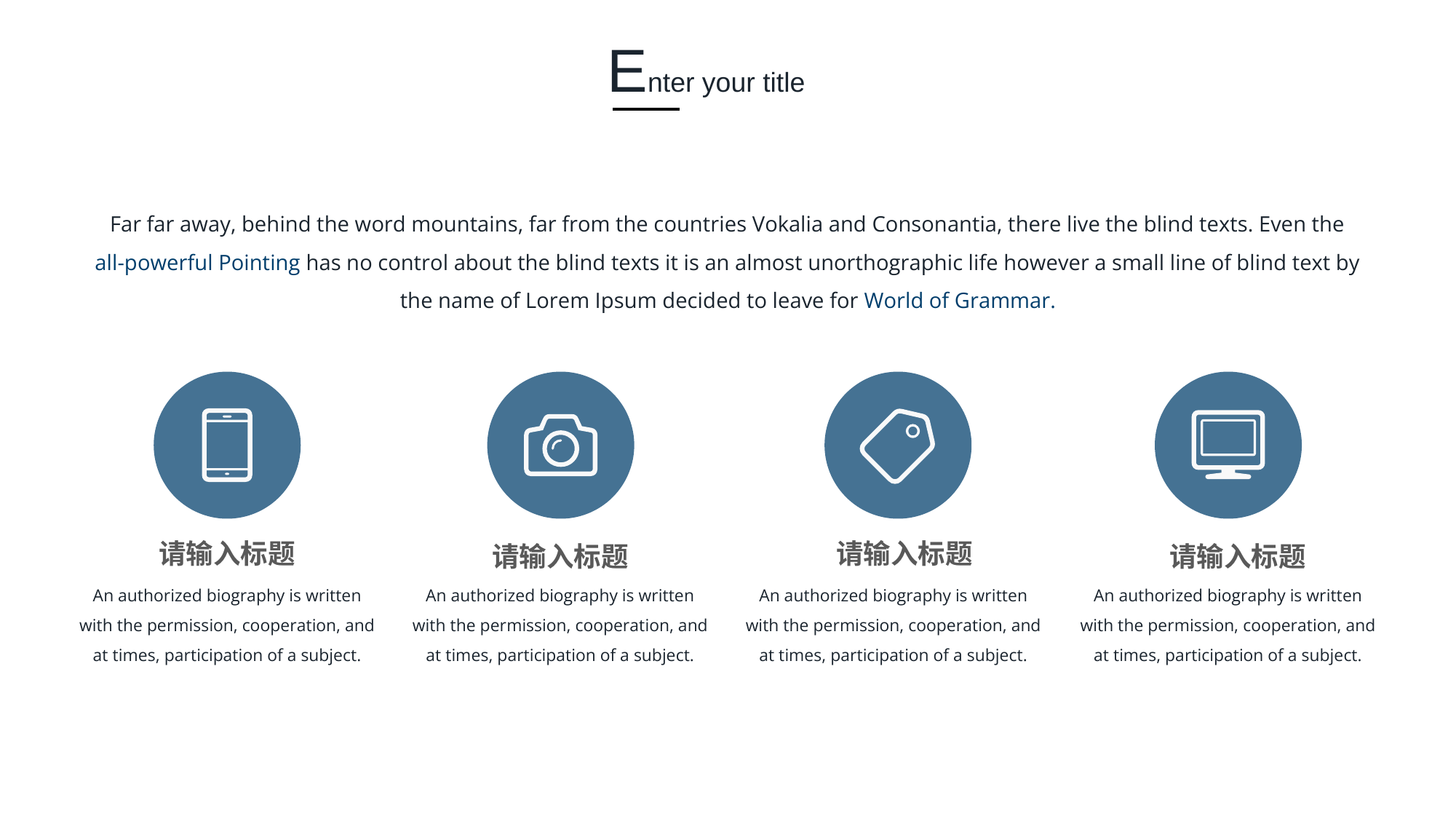

Enter your title
Far far away, behind the word mountains, far from the countries Vokalia and Consonantia, there live the blind texts. Even the all-powerful Pointing has no control about the blind texts it is an almost unorthographic life however a small line of blind text by the name of Lorem Ipsum decided to leave for World of Grammar.

请输入标题
请输入标题
请输入标题
请输入标题
An authorized biography is written with the permission, cooperation, and at times, participation of a subject.
An authorized biography is written with the permission, cooperation, and at times, participation of a subject.
An authorized biography is written with the permission, cooperation, and at times, participation of a subject.
An authorized biography is written with the permission, cooperation, and at times, participation of a subject.